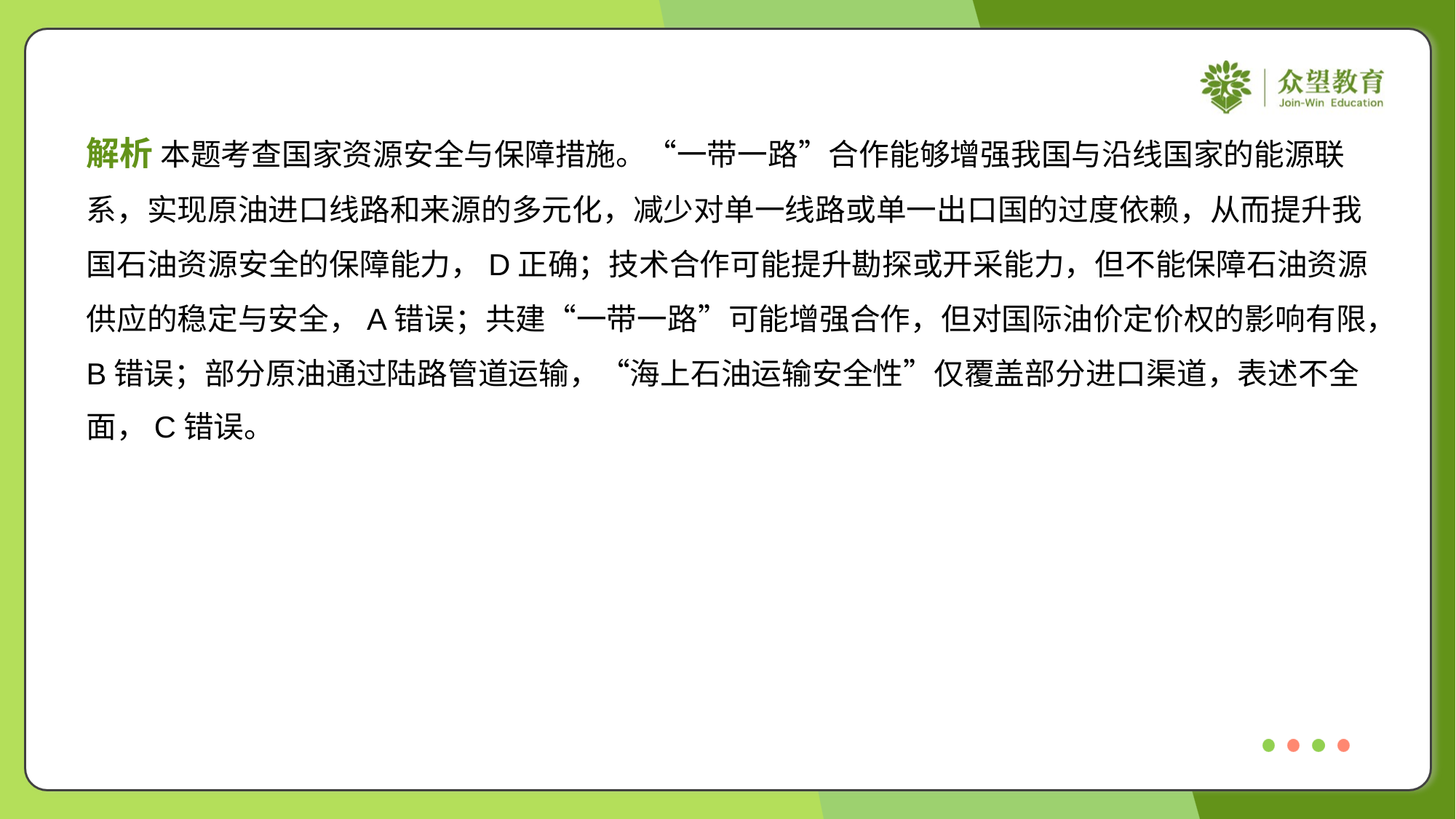

解析 本题考查国家资源安全与保障措施。“一带一路”合作能够增强我国与沿线国家的能源联
系，实现原油进口线路和来源的多元化，减少对单一线路或单一出口国的过度依赖，从而提升我
国石油资源安全的保障能力，D正确；技术合作可能提升勘探或开采能力，但不能保障石油资源
供应的稳定与安全，A错误；共建“一带一路”可能增强合作，但对国际油价定价权的影响有限，
B错误；部分原油通过陆路管道运输，“海上石油运输安全性”仅覆盖部分进口渠道，表述不全
面，C错误。